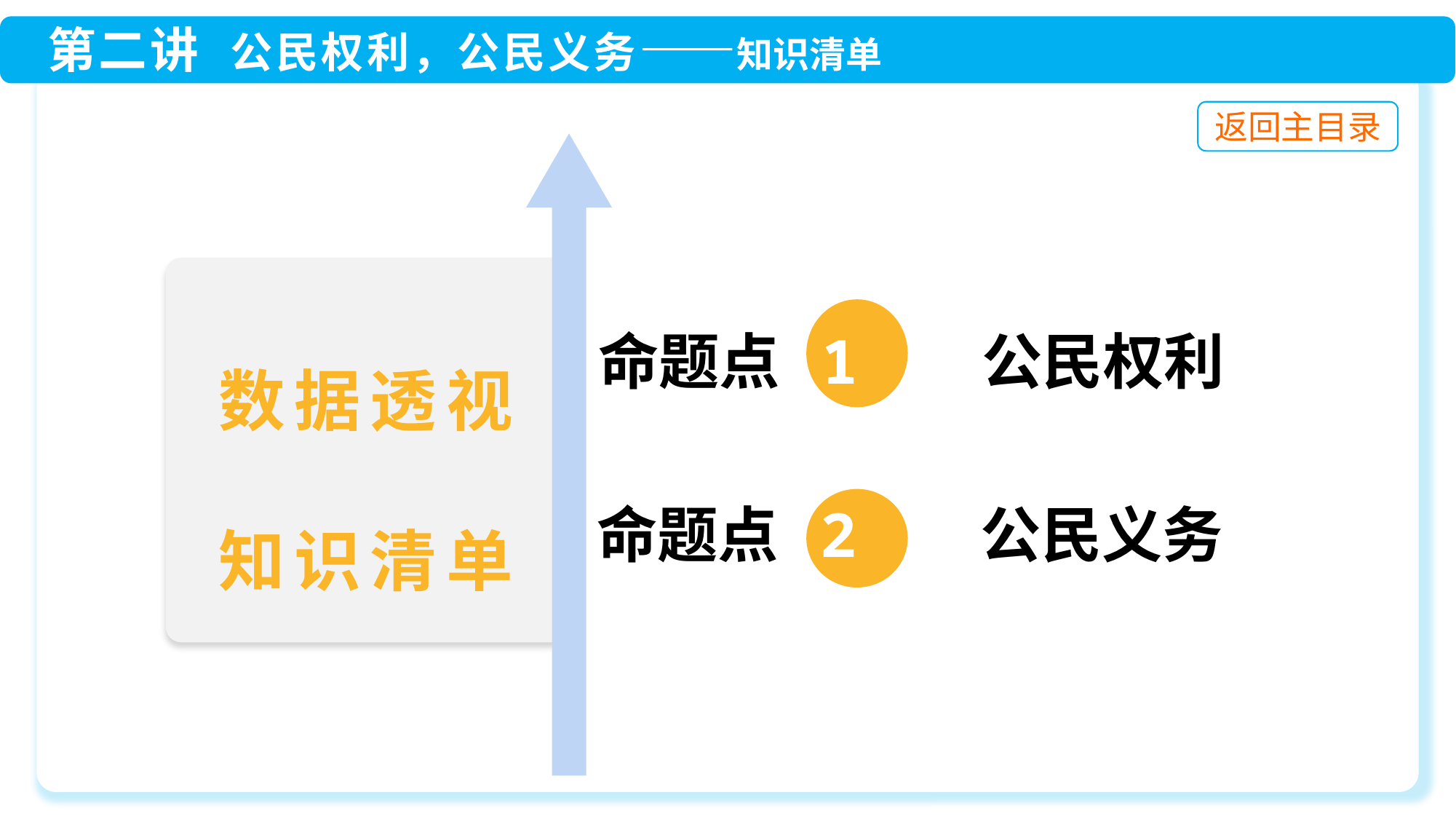

命题点  1   公民权利
命题点  2   公民义务
数据透视
知识清单